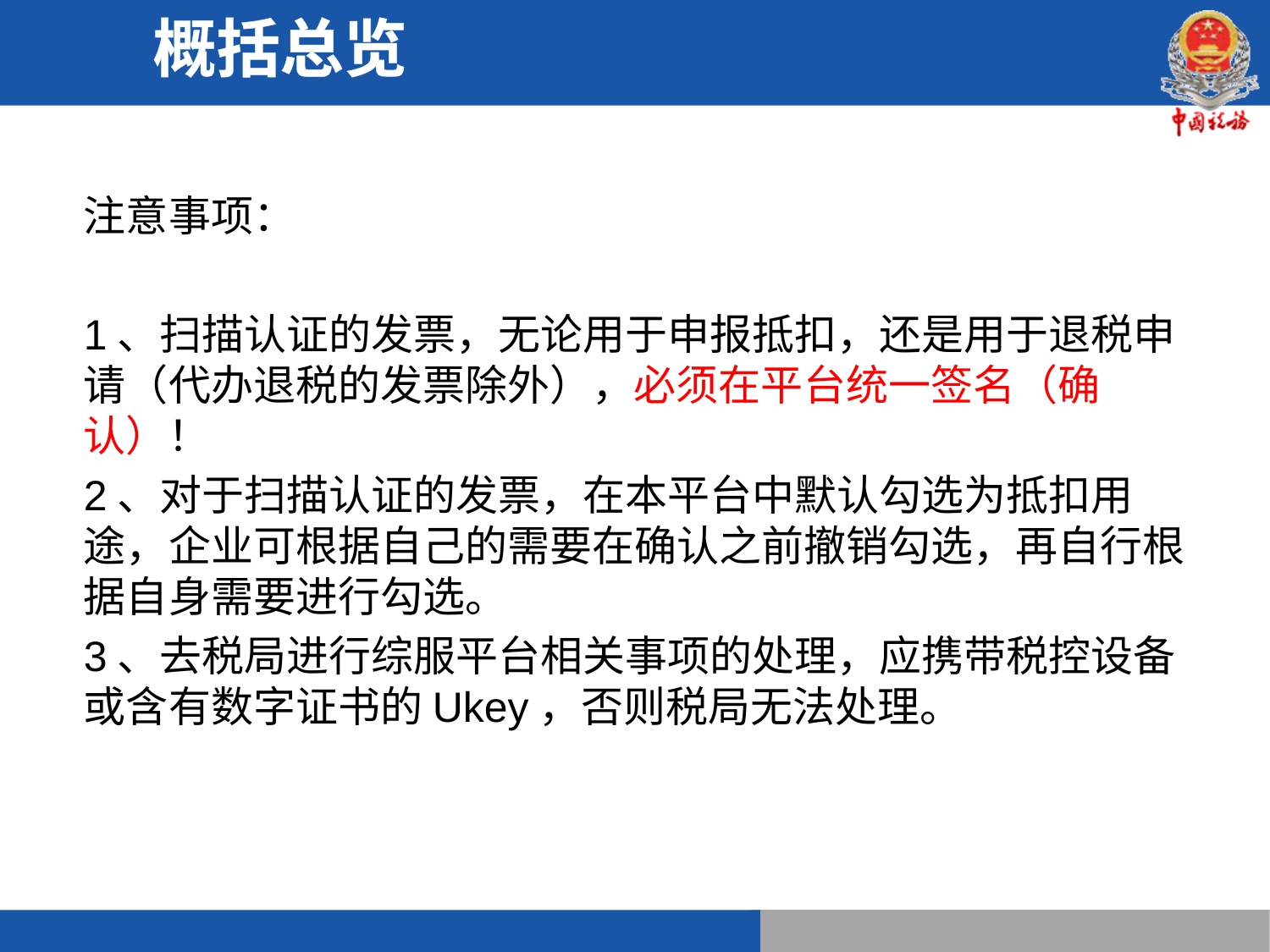

概括总览
注意事项：

1、扫描认证的发票，无论用于申报抵扣，还是用于退税申请（代办退税的发票除外），必须在平台统一签名（确认）！
2、对于扫描认证的发票，在本平台中默认勾选为抵扣用途，企业可根据自己的需要在确认之前撤销勾选，再自行根据自身需要进行勾选。
3、去税局进行综服平台相关事项的处理，应携带税控设备或含有数字证书的Ukey，否则税局无法处理。

5